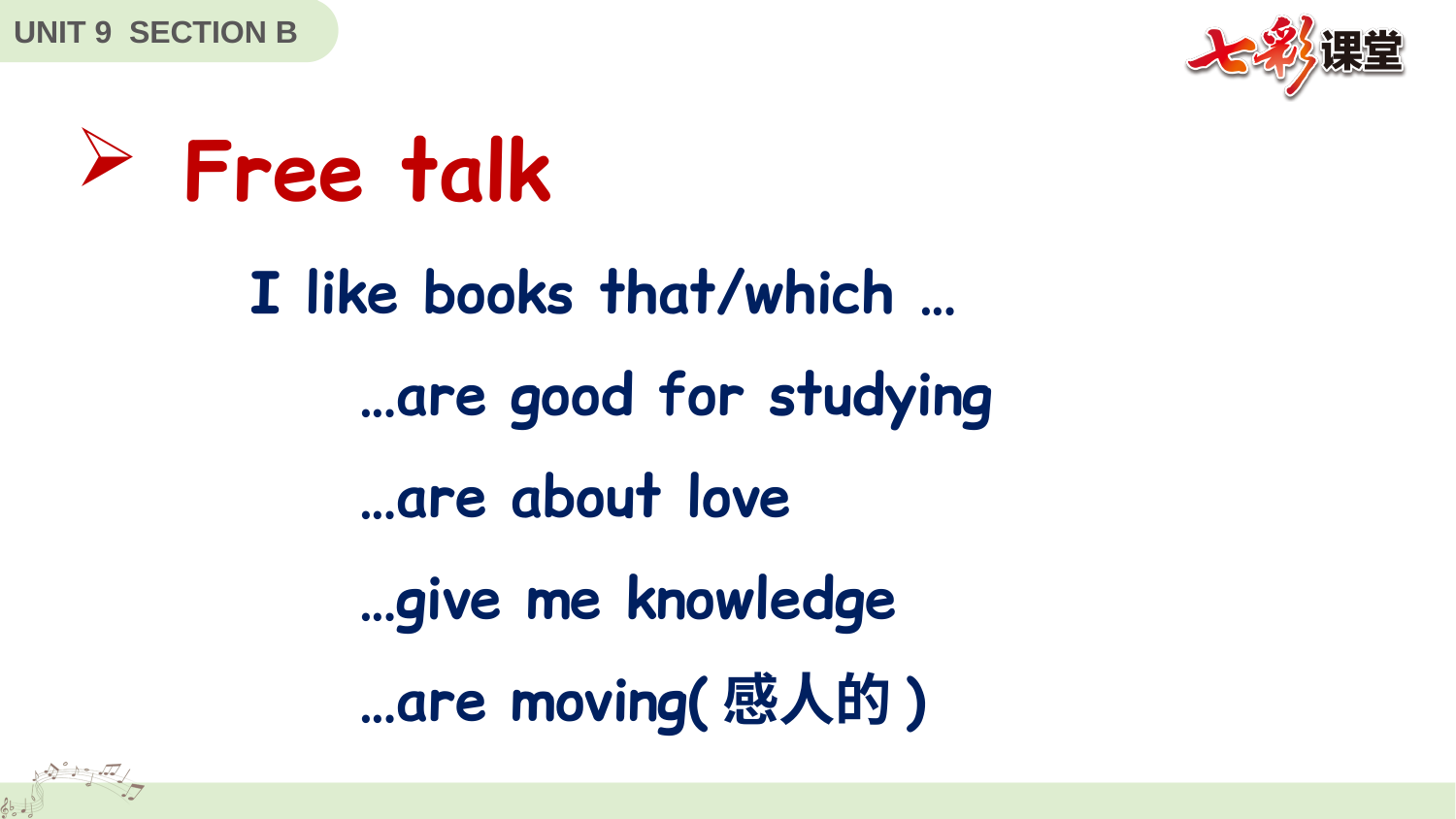

Free talk
 I like books that/which …
     …are good for studying
     …are about love
     …give me knowledge
     …are moving(感人的)